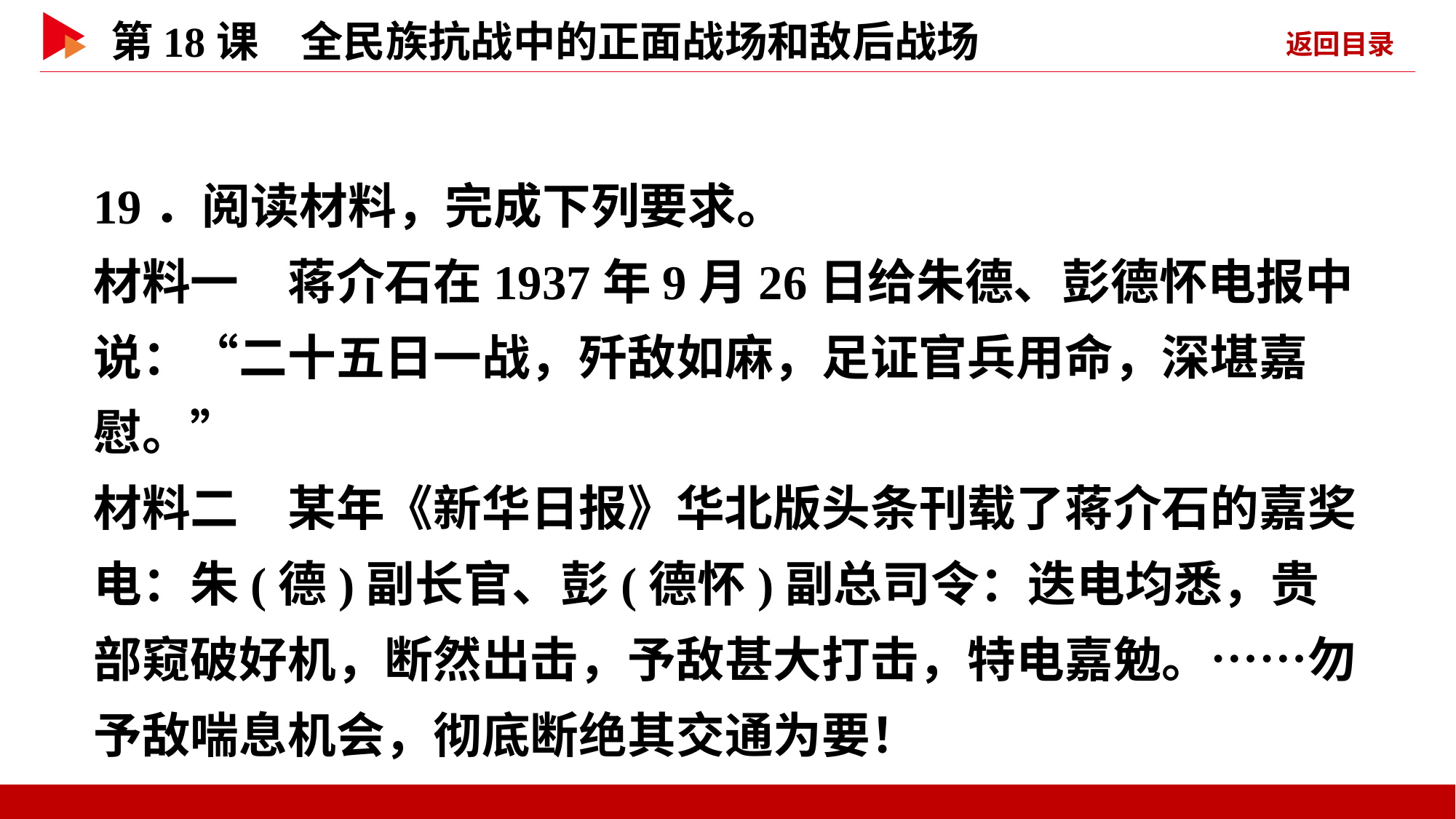

19．阅读材料，完成下列要求。
材料一　蒋介石在1937年9月26日给朱德、彭德怀电报中说：“二十五日一战，歼敌如麻，足证官兵用命，深堪嘉慰。”
材料二　某年《新华日报》华北版头条刊载了蒋介石的嘉奖电：朱(德)副长官、彭(德怀)副总司令：迭电均悉，贵部窥破好机，断然出击，予敌甚大打击，特电嘉勉。……勿予敌喘息机会，彻底断绝其交通为要！